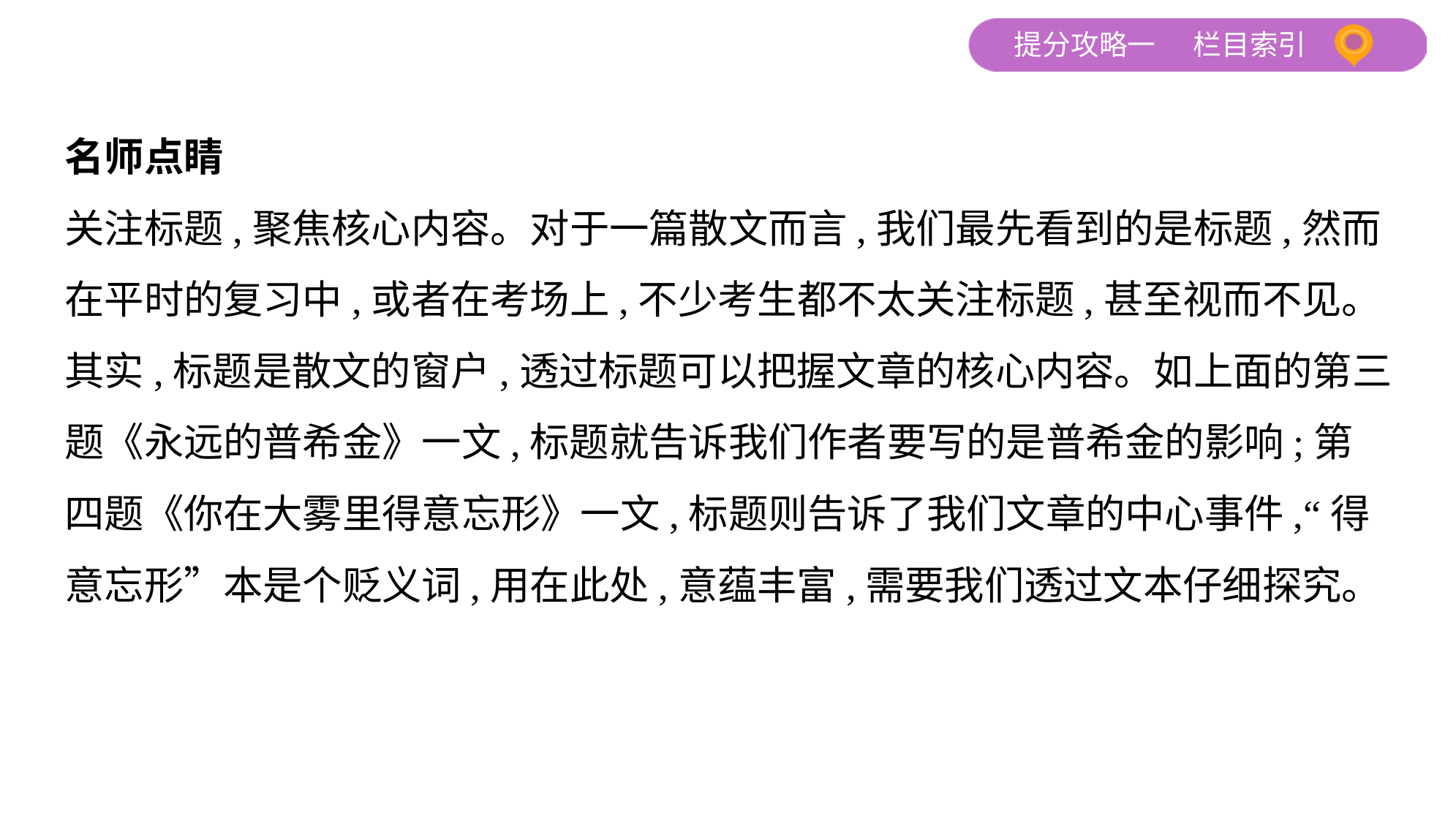

名师点睛
关注标题,聚焦核心内容。对于一篇散文而言,我们最先看到的是标题,然而在平时的复习中,或者在考场上,不少考生都不太关注标题,甚至视而不见。其实,标题是散文的窗户,透过标题可以把握文章的核心内容。如上面的第三题《永远的普希金》一文,标题就告诉我们作者要写的是普希金的影响;第四题《你在大雾里得意忘形》一文,标题则告诉了我们文章的中心事件,“得意忘形”本是个贬义词,用在此处,意蕴丰富,需要我们透过文本仔细探究。